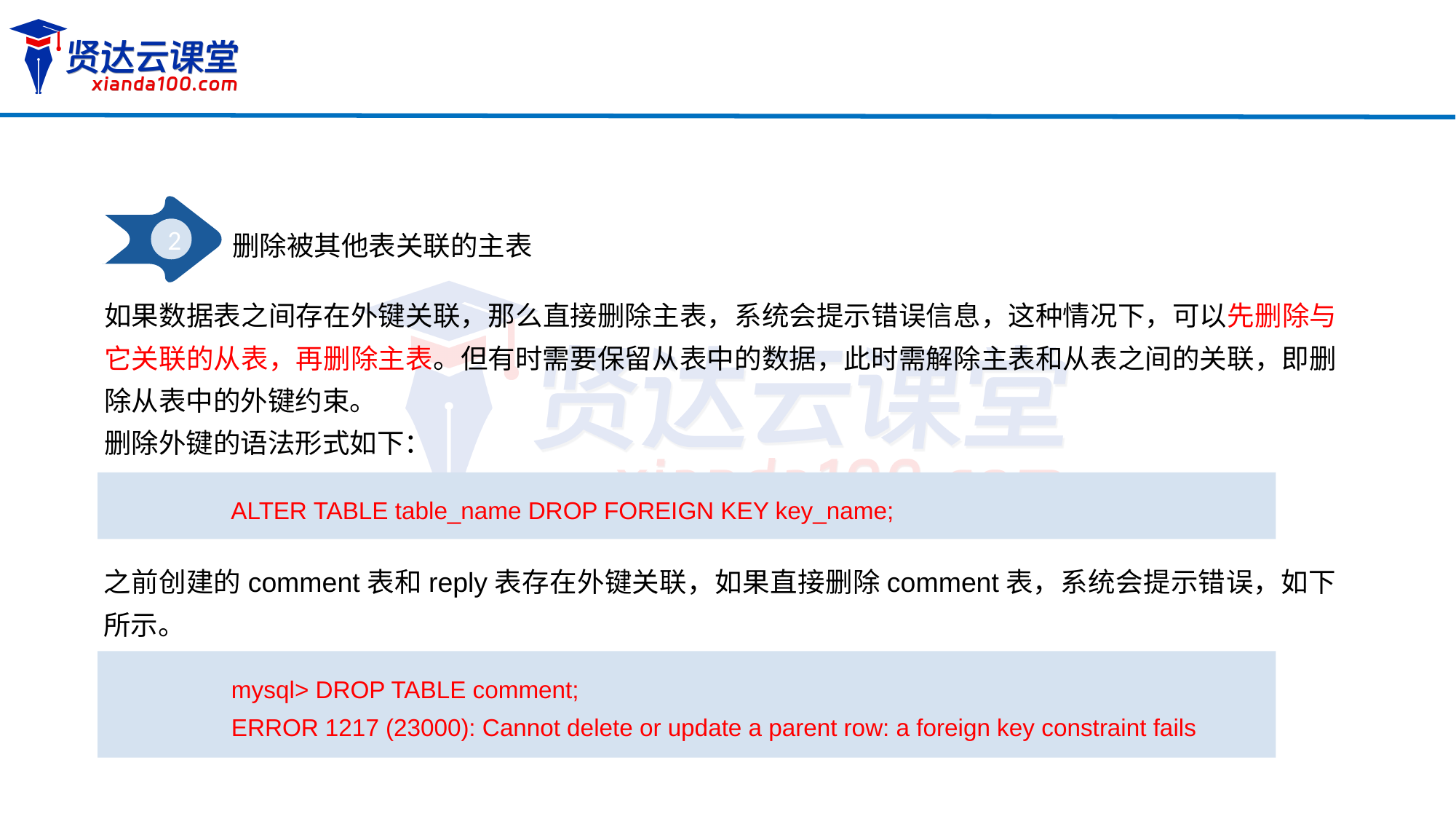

2
删除被其他表关联的主表
如果数据表之间存在外键关联，那么直接删除主表，系统会提示错误信息，这种情况下，可以先删除与它关联的从表，再删除主表。但有时需要保留从表中的数据，此时需解除主表和从表之间的关联，即删除从表中的外键约束。
删除外键的语法形式如下：

ALTER TABLE table_name DROP FOREIGN KEY key_name;
之前创建的comment表和reply表存在外键关联，如果直接删除comment表，系统会提示错误，如下所示。

mysql> DROP TABLE comment;
ERROR 1217 (23000): Cannot delete or update a parent row: a foreign key constraint fails